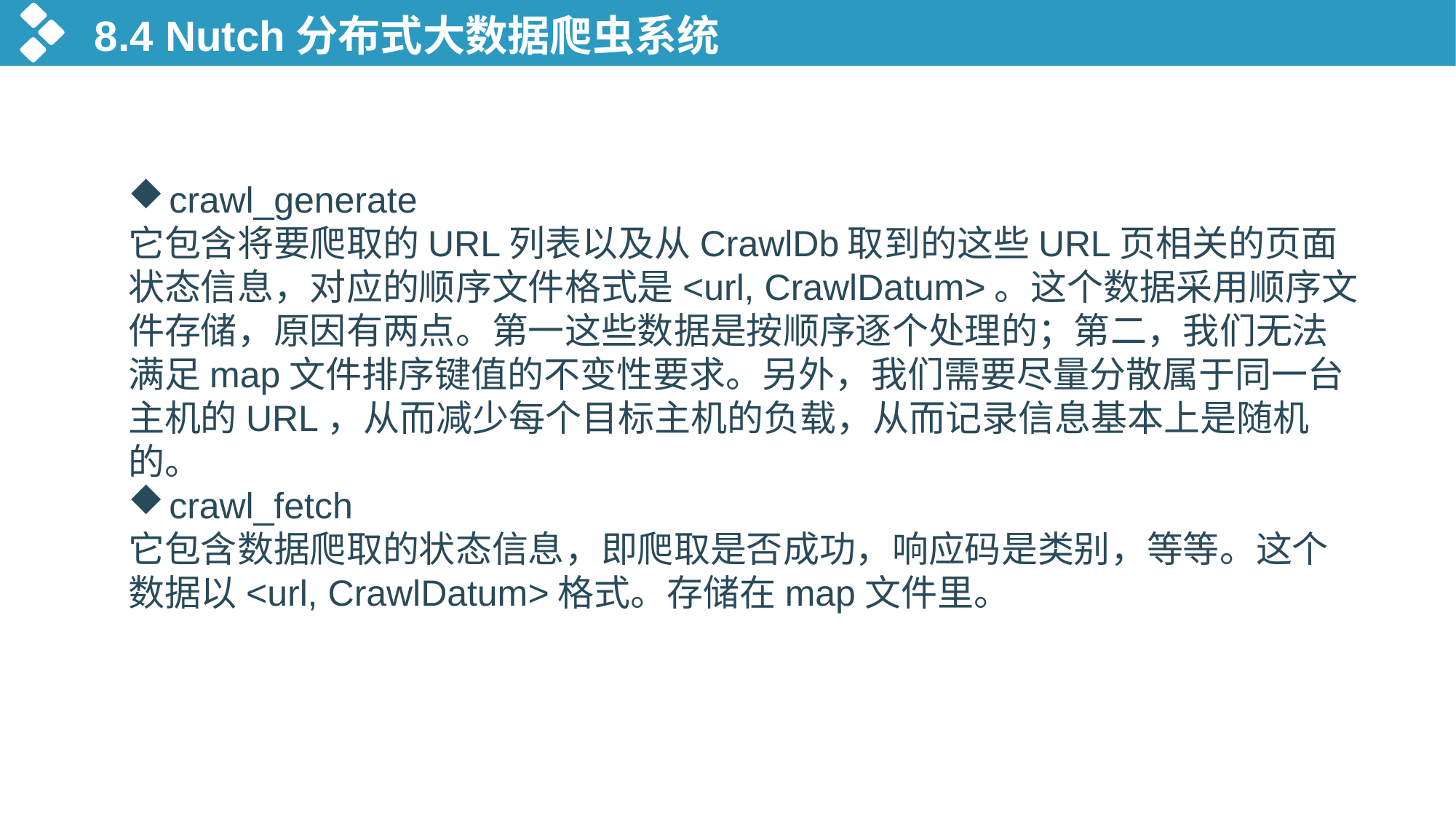

8.4 Nutch分布式大数据爬虫系统

crawl_generate
它包含将要爬取的URL列表以及从CrawlDb取到的这些URL页相关的页面状态信息，对应的顺序文件格式是<url, CrawlDatum>。这个数据采用顺序文件存储，原因有两点。第一这些数据是按顺序逐个处理的；第二，我们无法满足map文件排序键值的不变性要求。另外，我们需要尽量分散属于同一台主机的URL，从而减少每个目标主机的负载，从而记录信息基本上是随机的。
crawl_fetch
它包含数据爬取的状态信息，即爬取是否成功，响应码是类别，等等。这个数据以<url, CrawlDatum>格式。存储在map文件里。